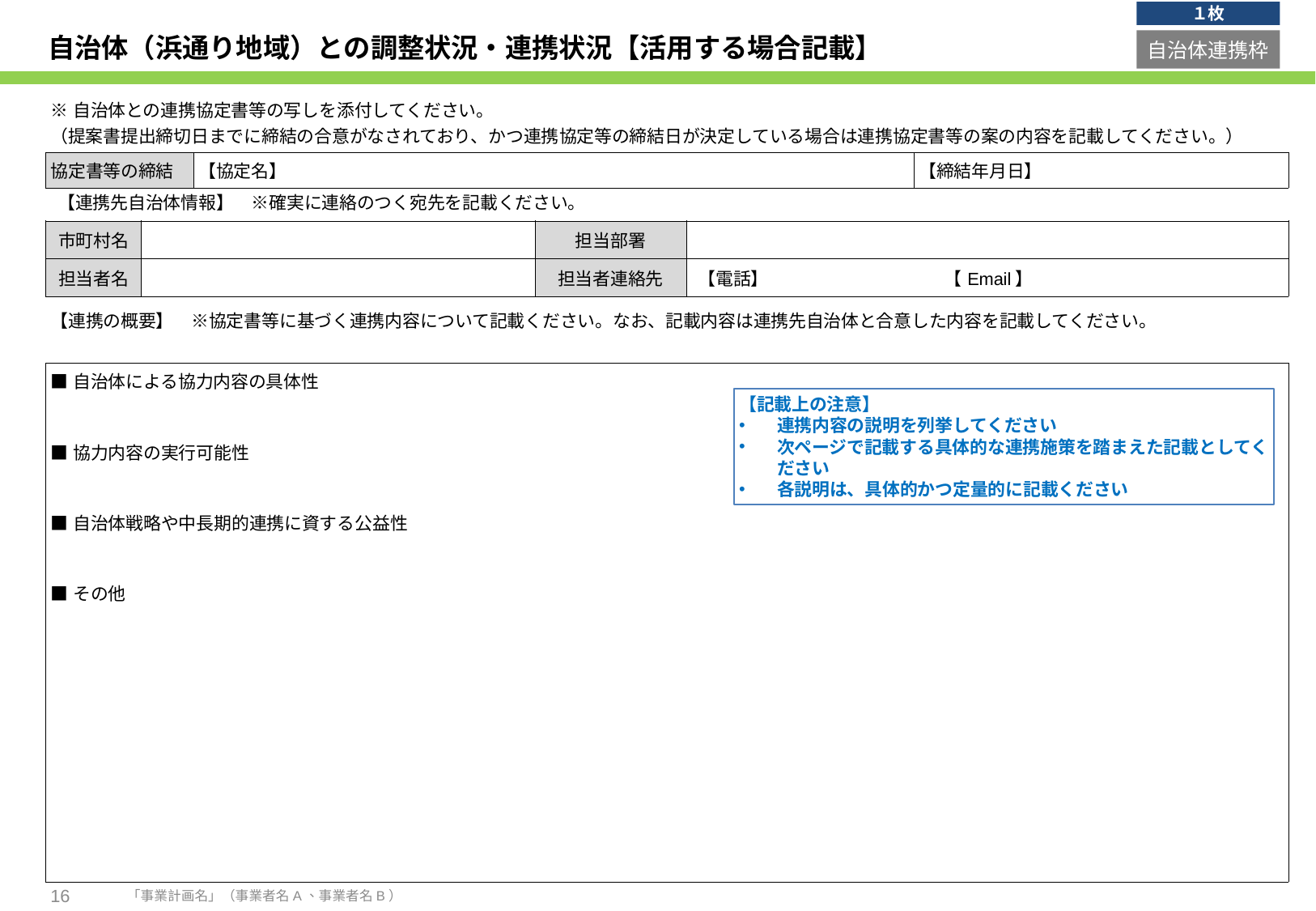

１枚
# 自治体（浜通り地域）との調整状況・連携状況【活用する場合記載】
自治体連携枠
| ※自治体との連携協定書等の写しを添付してください。 （提案書提出締切日までに締結の合意がなされており、かつ連携協定等の締結日が決定している場合は連携協定書等の案の内容を記載してください。） |  |  |
| --- | --- | --- |
| 協定書等の締結 | 【協定名】 | 【締結年月日】 |
| 【連携先自治体情報】　※確実に連絡のつく宛先を記載ください。 |  |  |  |
| --- | --- | --- | --- |
| 市町村名 |  | 担当部署 |  |
| 担当者名 |  | 担当者連絡先 | 【電話】　　　　　　　　　　【Email】 |
| 【連携の概要】　※協定書等に基づく連携内容について記載ください。なお、記載内容は連携先自治体と合意した内容を記載してください。 |  |
| --- | --- |
| ■自治体による協力内容の具体性 　 ■協力内容の実行可能性 　 ■自治体戦略や中長期的連携に資する公益性 　 ■その他 | 実績値 |
【記載上の注意】
連携内容の説明を列挙してください
次ページで記載する具体的な連携施策を踏まえた記載としてください
各説明は、具体的かつ定量的に記載ください
16
「事業計画名」（事業者名A、事業者名B）